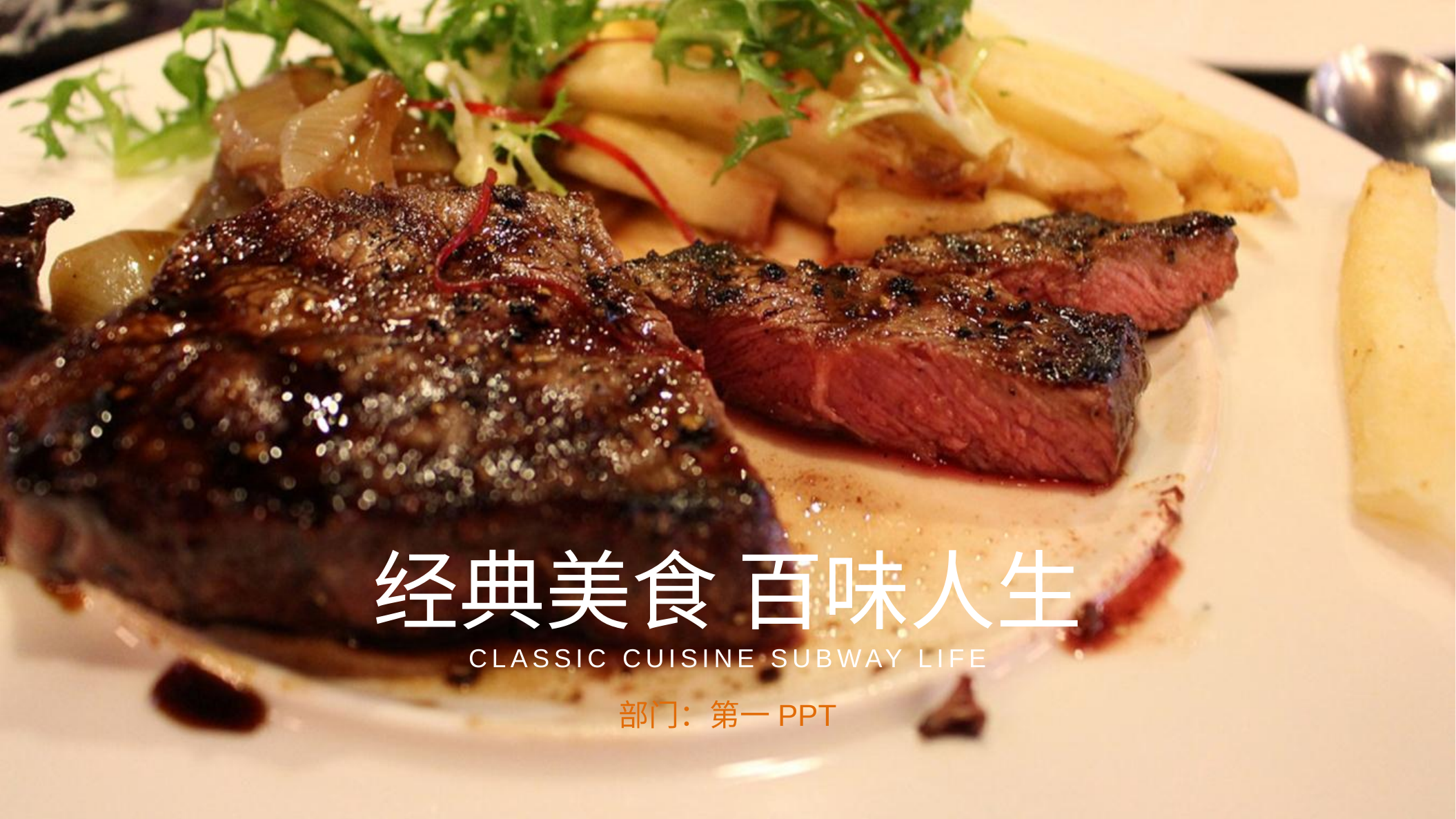

经典美食 百味人生
CLASSIC CUISINE SUBWAY LIFE
部门：第一PPT